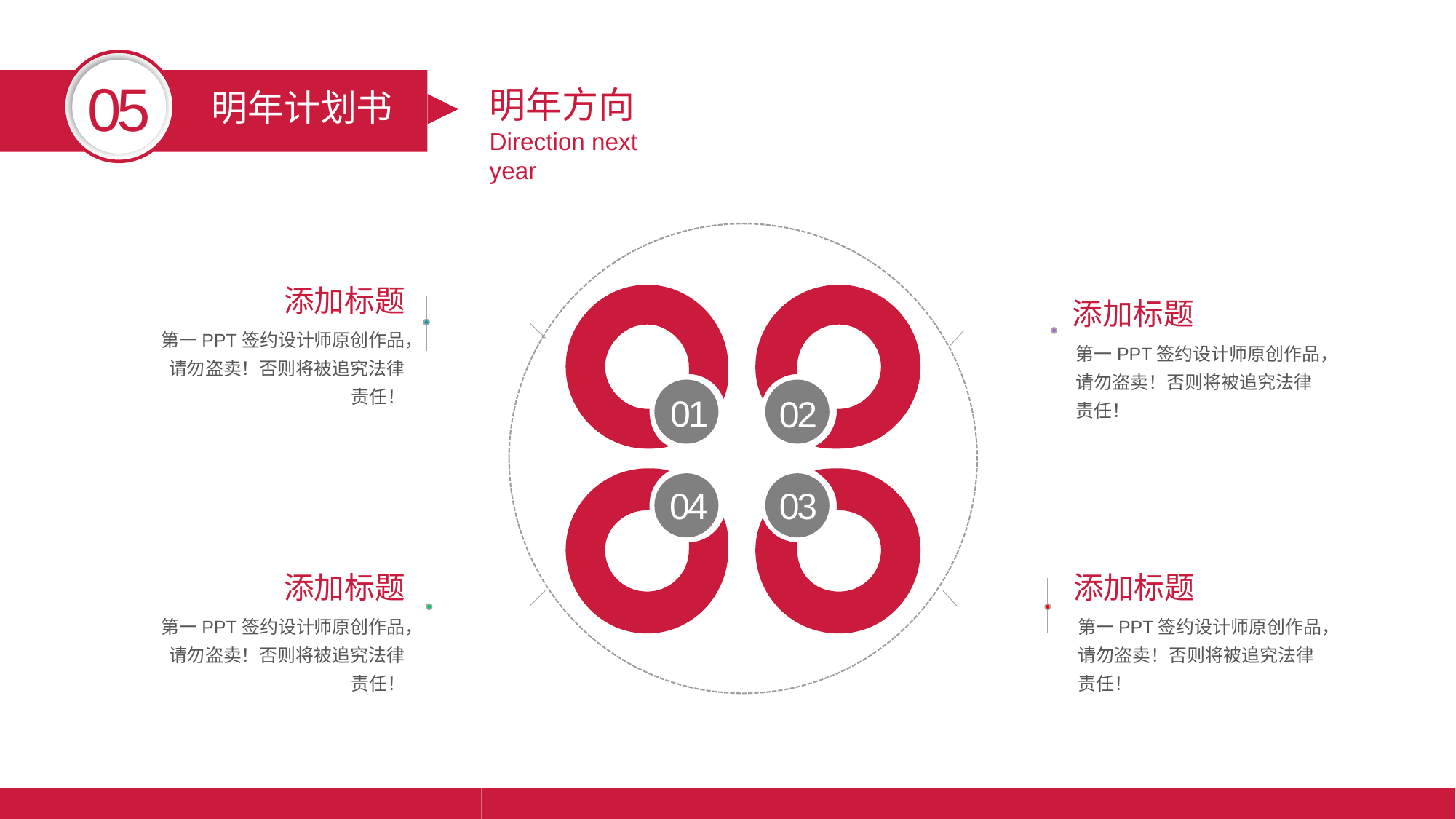

05

明年方向
Direction next year
明年计划书

添加标题
第一PPT签约设计师原创作品，请勿盗卖！否则将被追究法律责任！
添加标题
第一PPT签约设计师原创作品，请勿盗卖！否则将被追究法律责任！
添加标题

第一PPT签约设计师原创作品，请勿盗卖！否则将被追究法律责任！

01

02

04

03
添加标题

第一PPT签约设计师原创作品，请勿盗卖！否则将被追究法律责任！